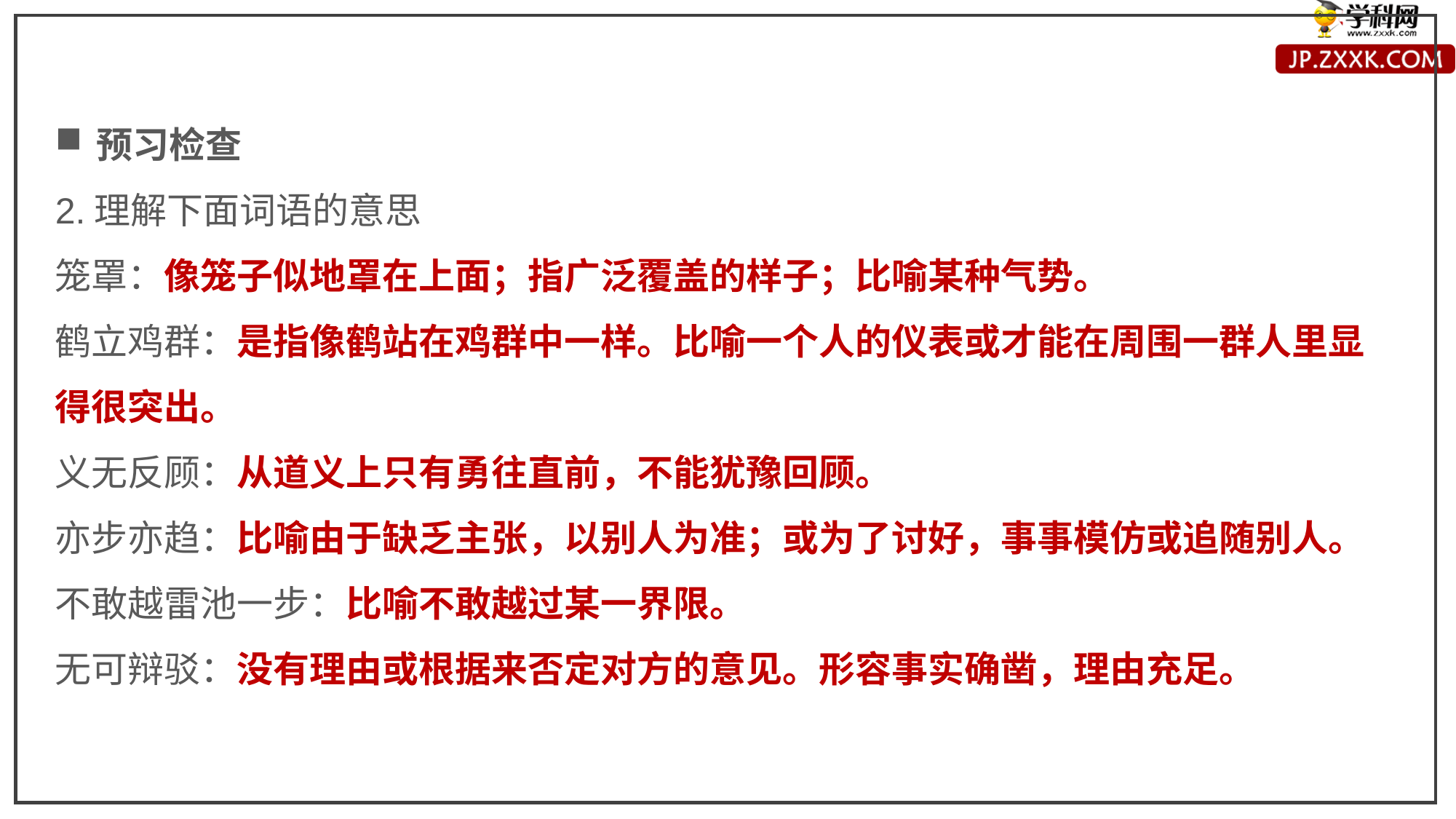

预习检查
2.理解下面词语的意思
笼罩：像笼子似地罩在上面；指广泛覆盖的样子；比喻某种气势。
鹤立鸡群：是指像鹤站在鸡群中一样。比喻一个人的仪表或才能在周围一群人里显得很突出。
义无反顾：从道义上只有勇往直前，不能犹豫回顾。
亦步亦趋：比喻由于缺乏主张，以别人为准；或为了讨好，事事模仿或追随别人。
不敢越雷池一步：比喻不敢越过某一界限。
无可辩驳：没有理由或根据来否定对方的意见。形容事实确凿，理由充足。